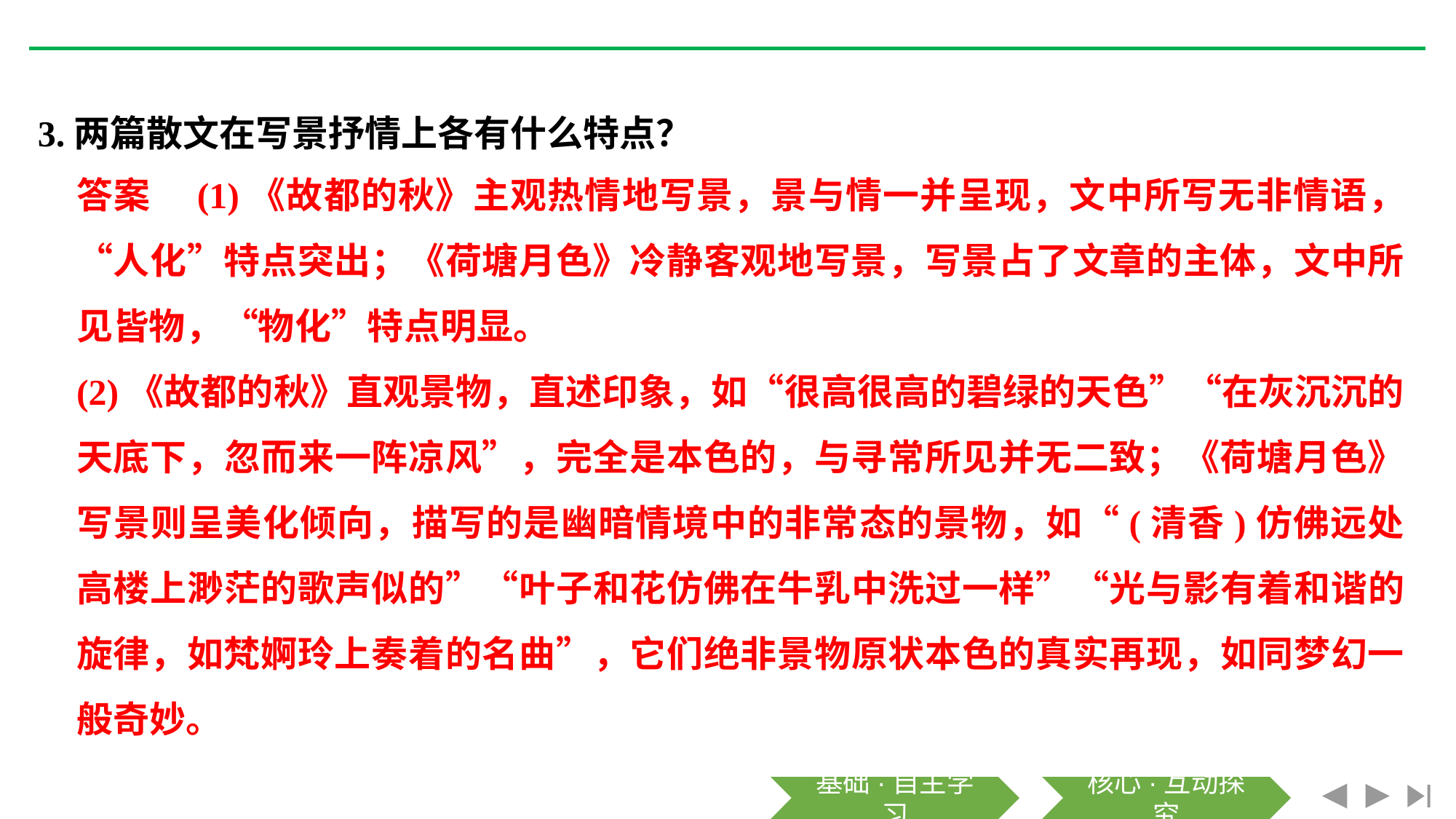

3.两篇散文在写景抒情上各有什么特点？
答案　(1)《故都的秋》主观热情地写景，景与情一并呈现，文中所写无非情语，“人化”特点突出；《荷塘月色》冷静客观地写景，写景占了文章的主体，文中所见皆物，“物化”特点明显。
(2)《故都的秋》直观景物，直述印象，如“很高很高的碧绿的天色”“在灰沉沉的天底下，忽而来一阵凉风”，完全是本色的，与寻常所见并无二致；《荷塘月色》写景则呈美化倾向，描写的是幽暗情境中的非常态的景物，如“(清香)仿佛远处高楼上渺茫的歌声似的”“叶子和花仿佛在牛乳中洗过一样”“光与影有着和谐的旋律，如梵婀玲上奏着的名曲”，它们绝非景物原状本色的真实再现，如同梦幻一般奇妙。